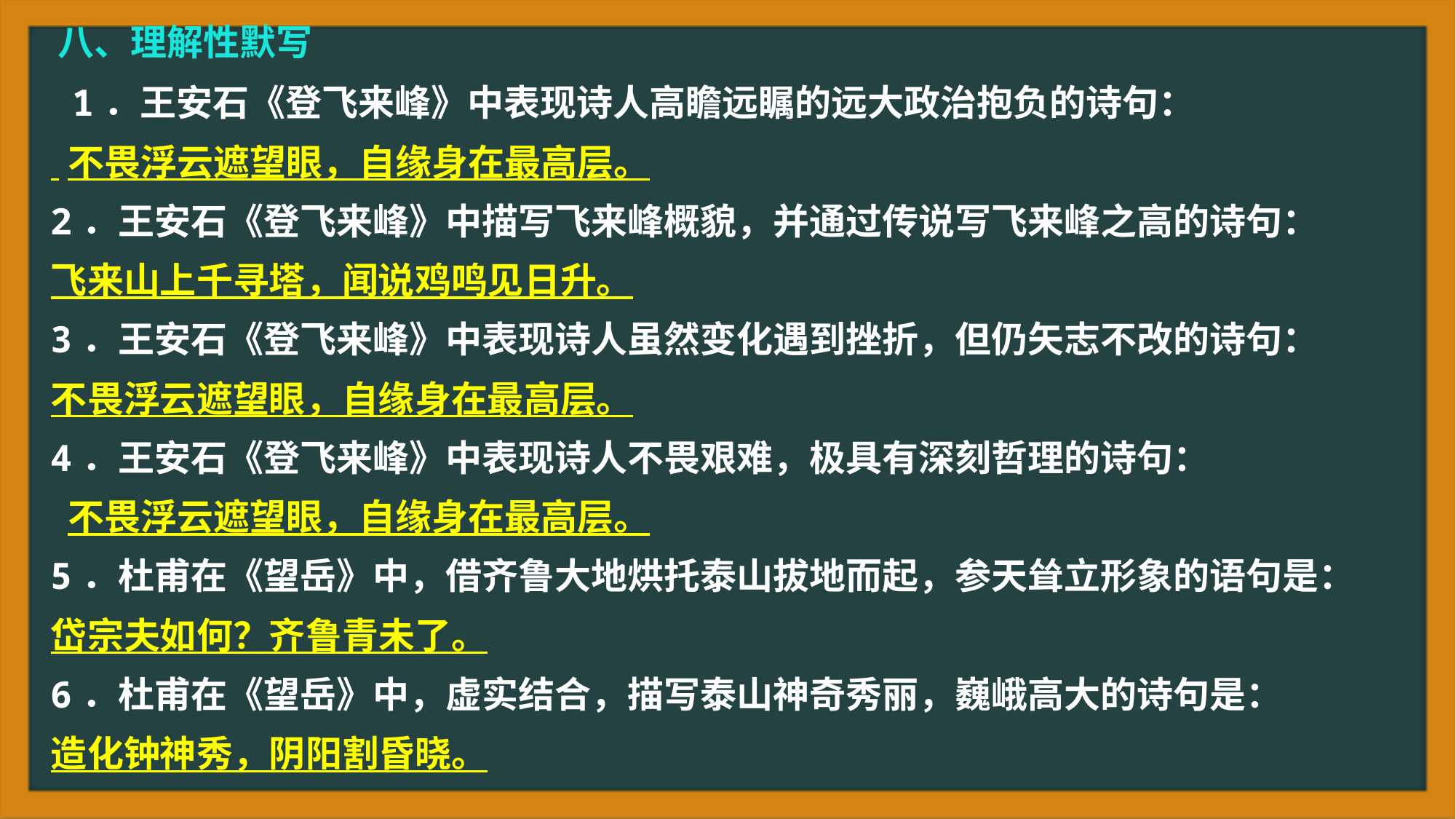

八、理解性默写
 1．王安石《登飞来峰》中表现诗人高瞻远瞩的远大政治抱负的诗句：
 不畏浮云遮望眼，自缘身在最高层。
2．王安石《登飞来峰》中描写飞来峰概貌，并通过传说写飞来峰之高的诗句：
飞来山上千寻塔，闻说鸡鸣见日升。
3．王安石《登飞来峰》中表现诗人虽然变化遇到挫折，但仍矢志不改的诗句：
不畏浮云遮望眼，自缘身在最高层。
4．王安石《登飞来峰》中表现诗人不畏艰难，极具有深刻哲理的诗句：
 不畏浮云遮望眼，自缘身在最高层。
5．杜甫在《望岳》中，借齐鲁大地烘托泰山拔地而起，参天耸立形象的语句是：
岱宗夫如何？齐鲁青未了。
6．杜甫在《望岳》中，虚实结合，描写泰山神奇秀丽，巍峨高大的诗句是：
造化钟神秀，阴阳割昏晓。